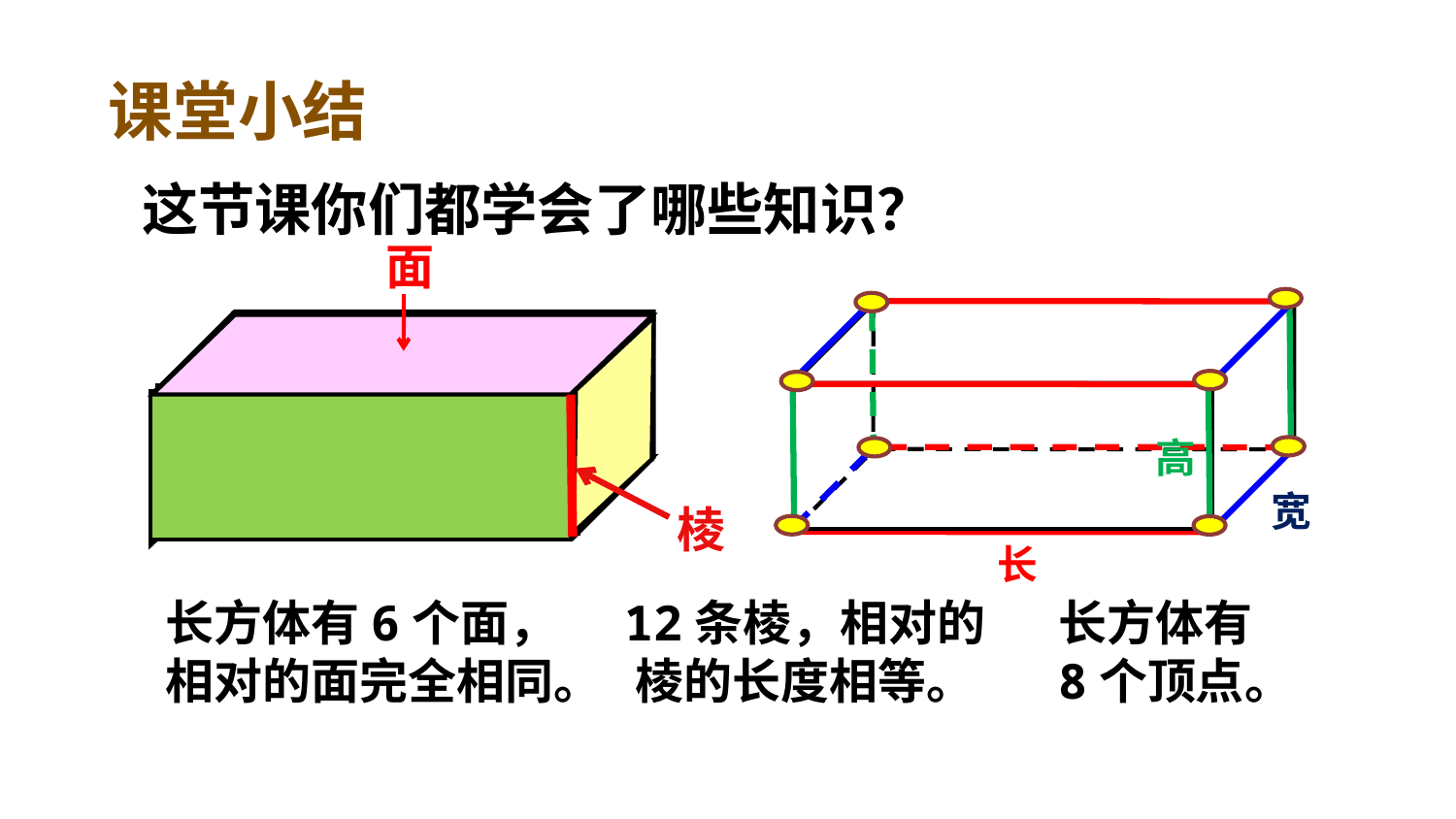

课堂小结
这节课你们都学会了哪些知识？
面

高

宽
棱

长
长方体有6个面，相对的面完全相同。
12条棱，相对的棱的长度相等。
长方体有
8个顶点。